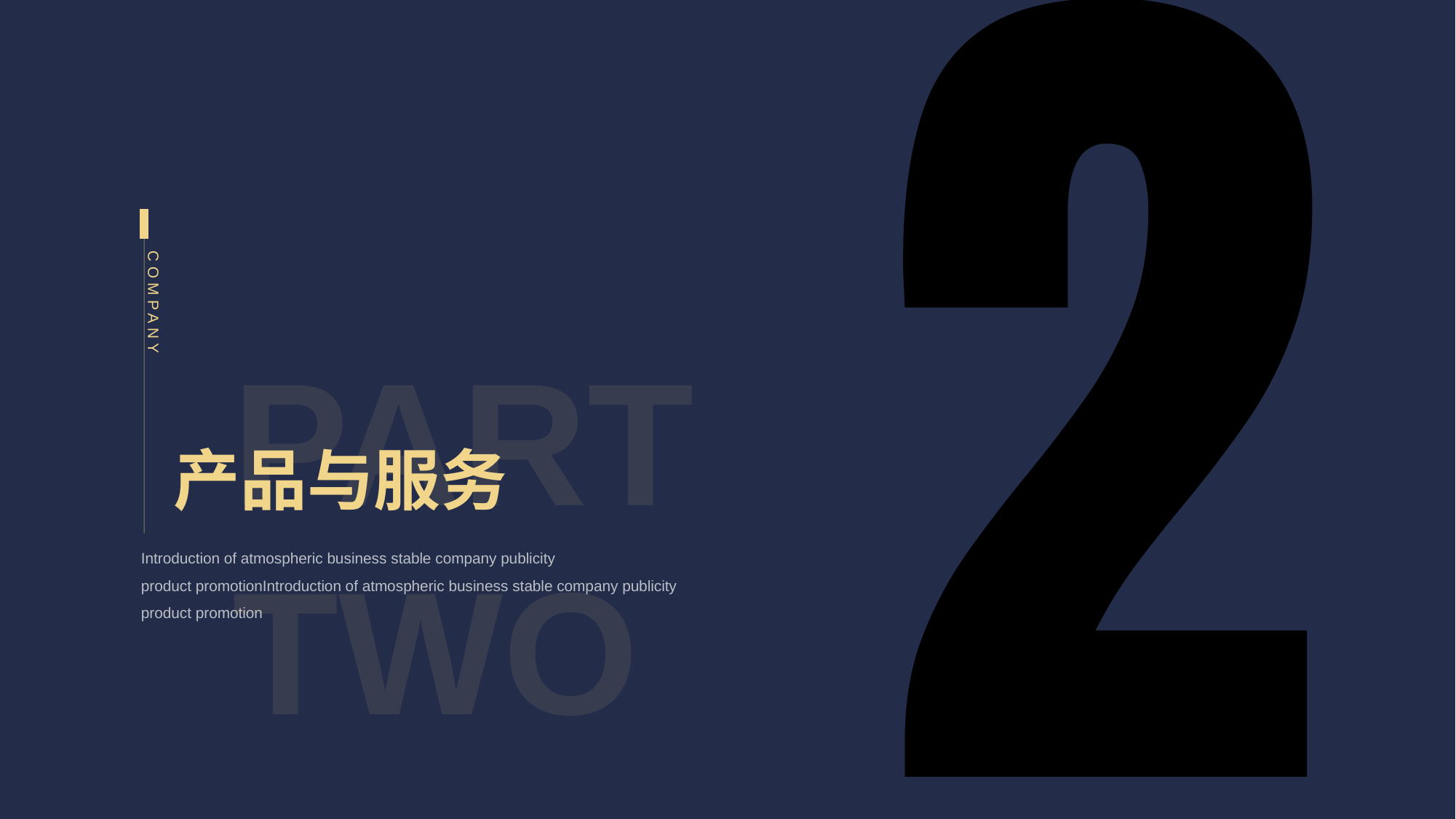

2
PART TWO
COMPANY
产品与服务
Introduction of atmospheric business stable company publicity
product promotionIntroduction of atmospheric business stable company publicity
product promotion